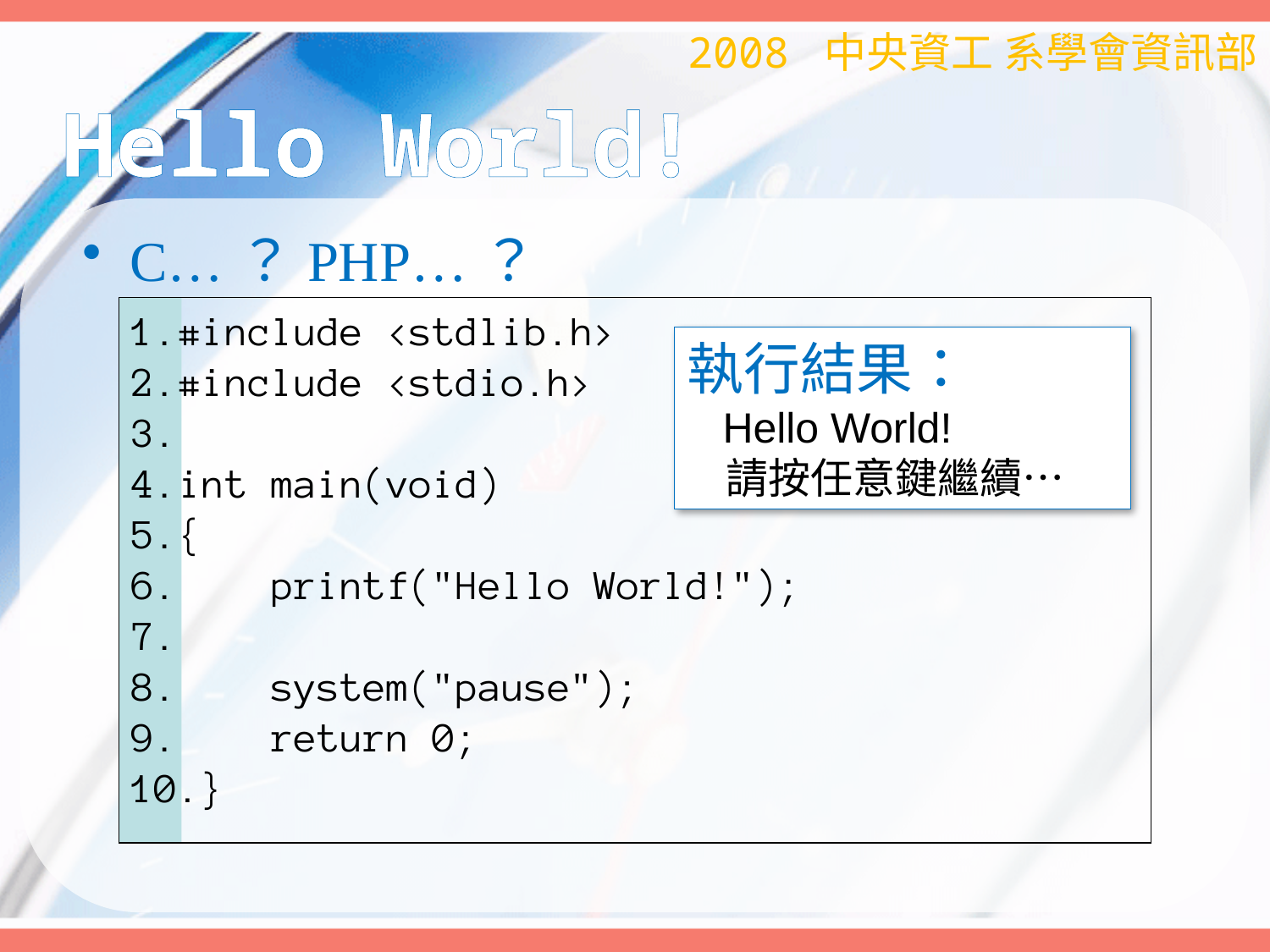

2008 中央資工 系學會資訊部
# Hello World!

C…？PHP…？

#include <stdlib.h>
#include <stdio.h>

int main(void)
{
    printf("Hello World!");

    system("pause");
    return 0;
}
執行結果：
   Hello World!
   請按任意鍵繼續…